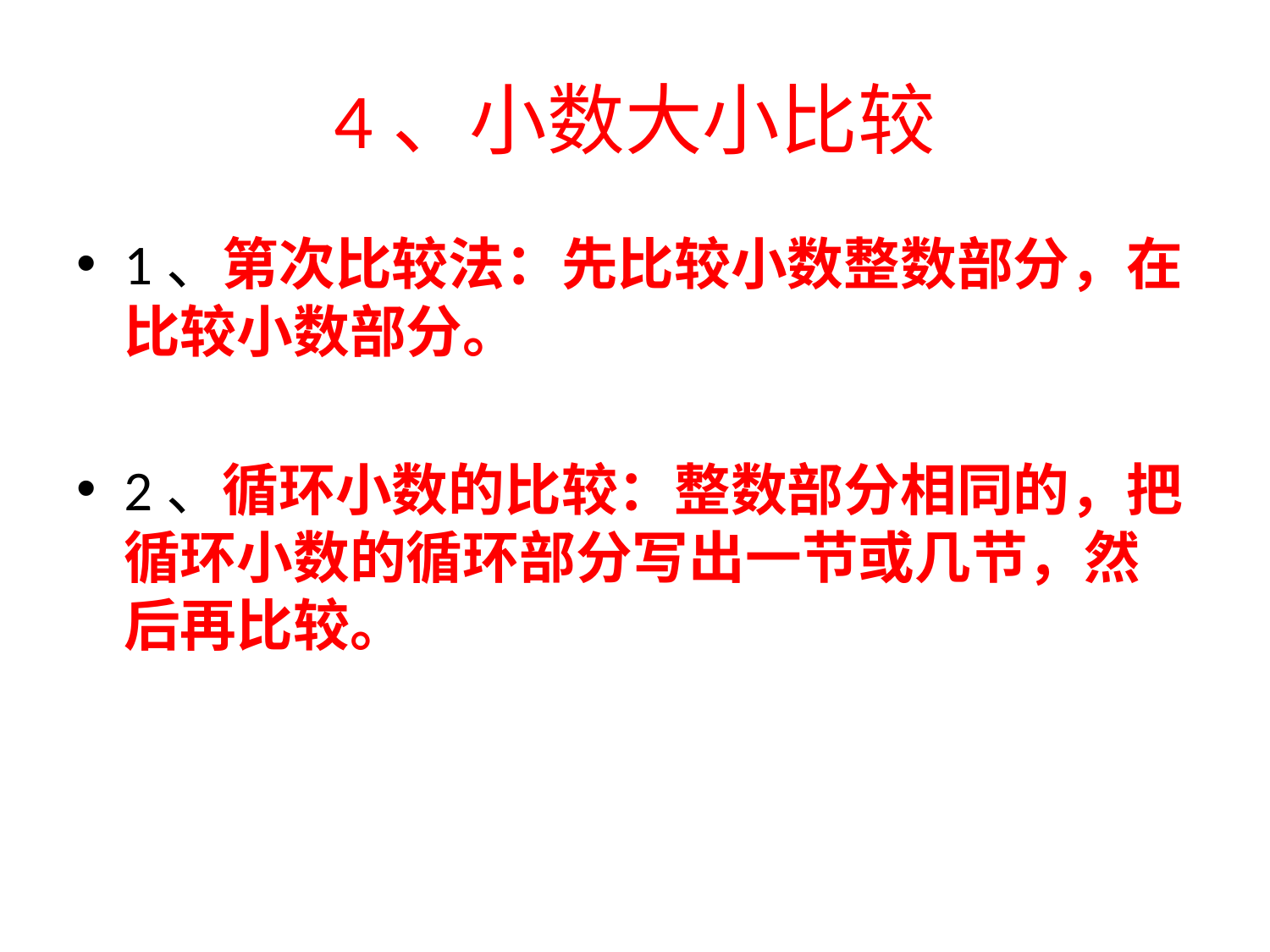

# 4、小数大小比较
1、第次比较法：先比较小数整数部分，在比较小数部分。

2、循环小数的比较：整数部分相同的，把循环小数的循环部分写出一节或几节，然后再比较。